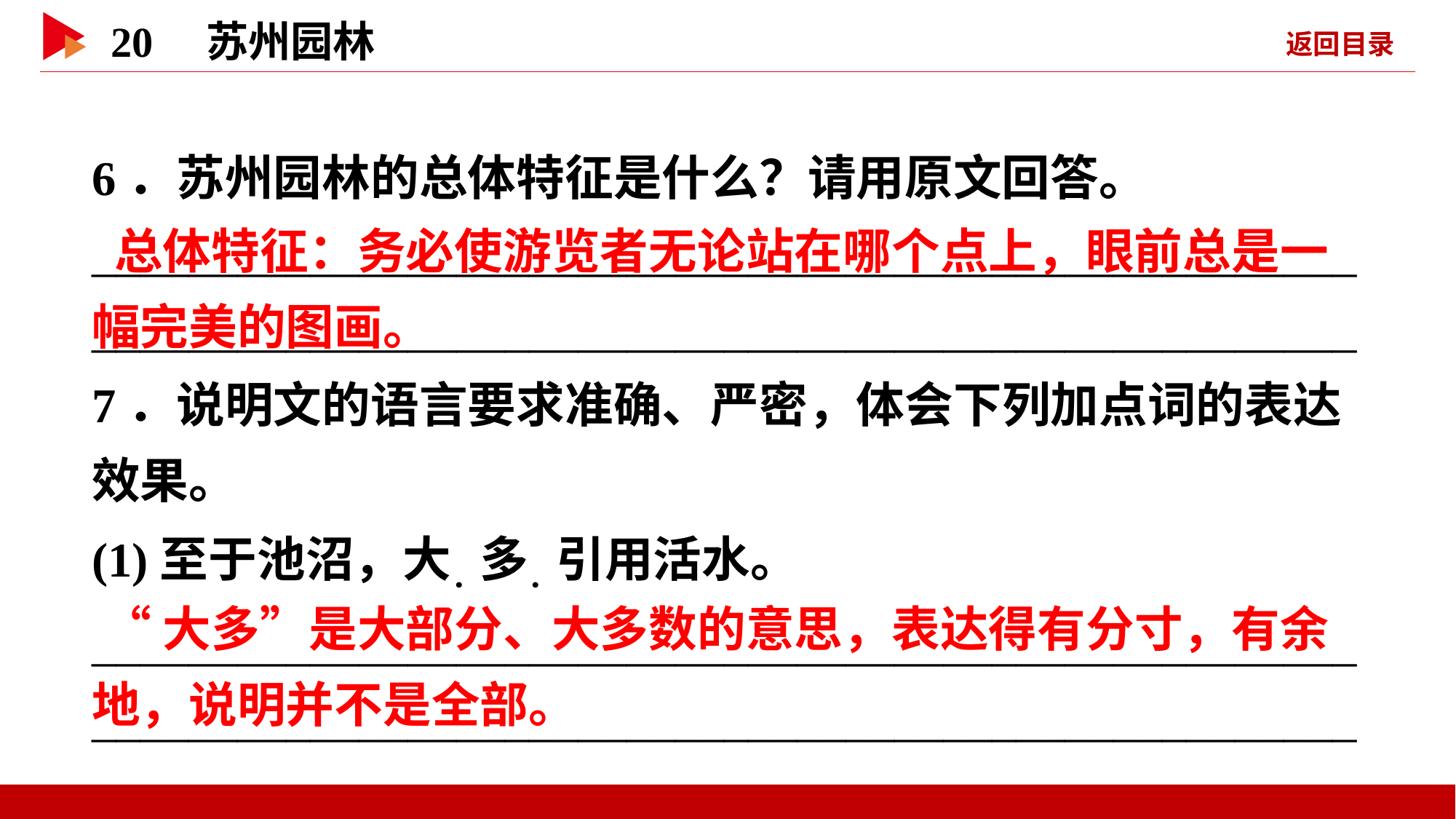

6．苏州园林的总体特征是什么？请用原文回答。
________________________________________________________________________________________________________
7．说明文的语言要求准确、严密，体会下列加点词的表达效果。
(1)至于池沼，大．多．引用活水。
________________________________________________________________________________________________________
 总体特征：务必使游览者无论站在哪个点上，眼前总是一幅完美的图画。
 “大多”是大部分、大多数的意思，表达得有分寸，有余地，说明并不是全部。